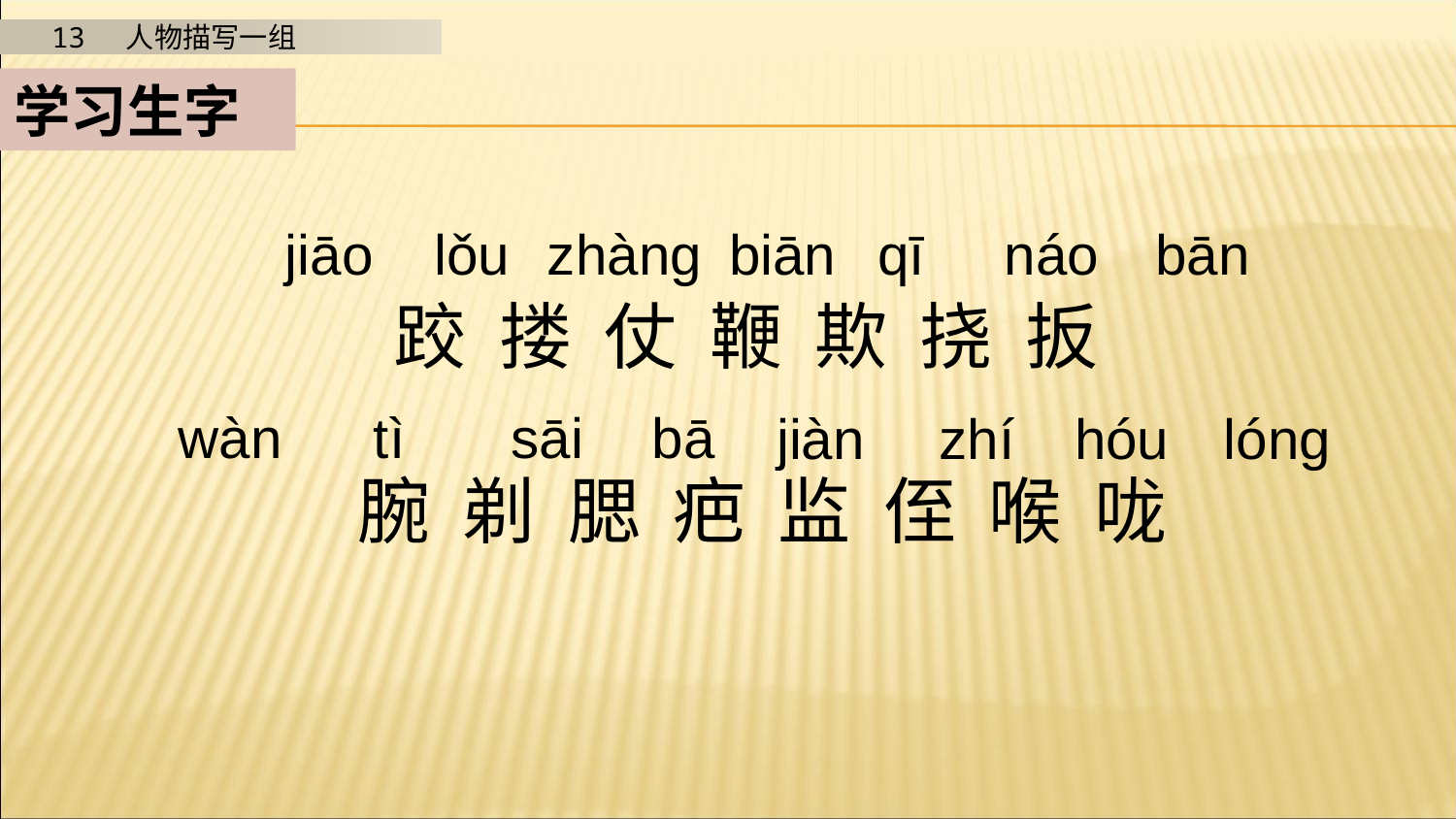

学习生字
jiāo
lǒu
zhàng
biān
qī
náo
bān
跤  搂  仗  鞭  欺  挠  扳

腕  剃  腮  疤  监  侄  喉  咙
wàn
tì
sāi
bā
jiàn
zhí
hóu
lóng